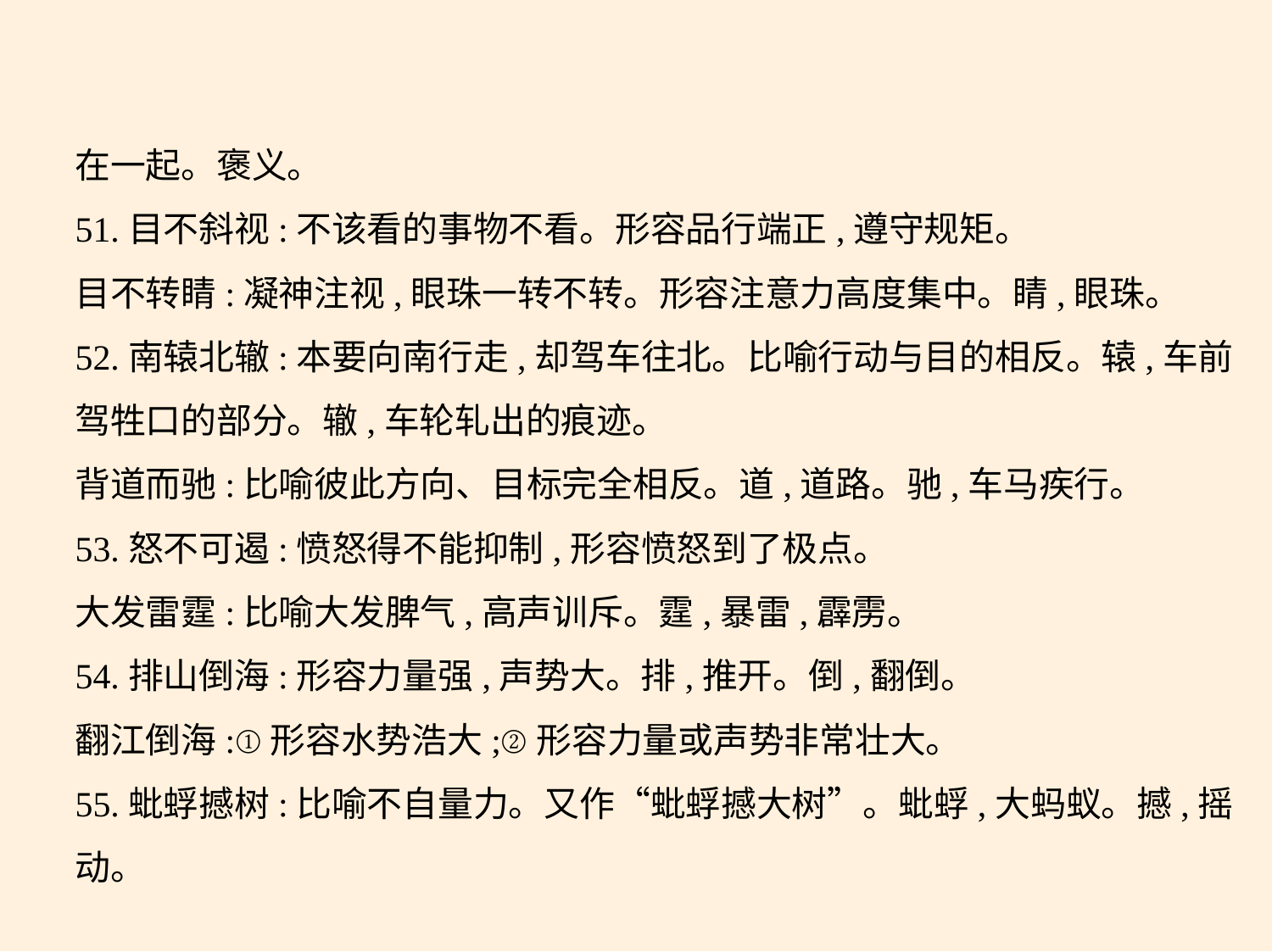

在一起。褒义。
51.目不斜视:不该看的事物不看。形容品行端正,遵守规矩。
目不转睛:凝神注视,眼珠一转不转。形容注意力高度集中。睛,眼珠。
52.南辕北辙:本要向南行走,却驾车往北。比喻行动与目的相反。辕,车前
驾牲口的部分。辙,车轮轧出的痕迹。
背道而驰:比喻彼此方向、目标完全相反。道,道路。驰,车马疾行。
53.怒不可遏:愤怒得不能抑制,形容愤怒到了极点。
大发雷霆:比喻大发脾气,高声训斥。霆,暴雷,霹雳。
54.排山倒海:形容力量强,声势大。排,推开。倒,翻倒。
翻江倒海:①形容水势浩大;②形容力量或声势非常壮大。
55.蚍蜉撼树:比喻不自量力。又作“蚍蜉撼大树”。蚍蜉,大蚂蚁。撼,摇
动。